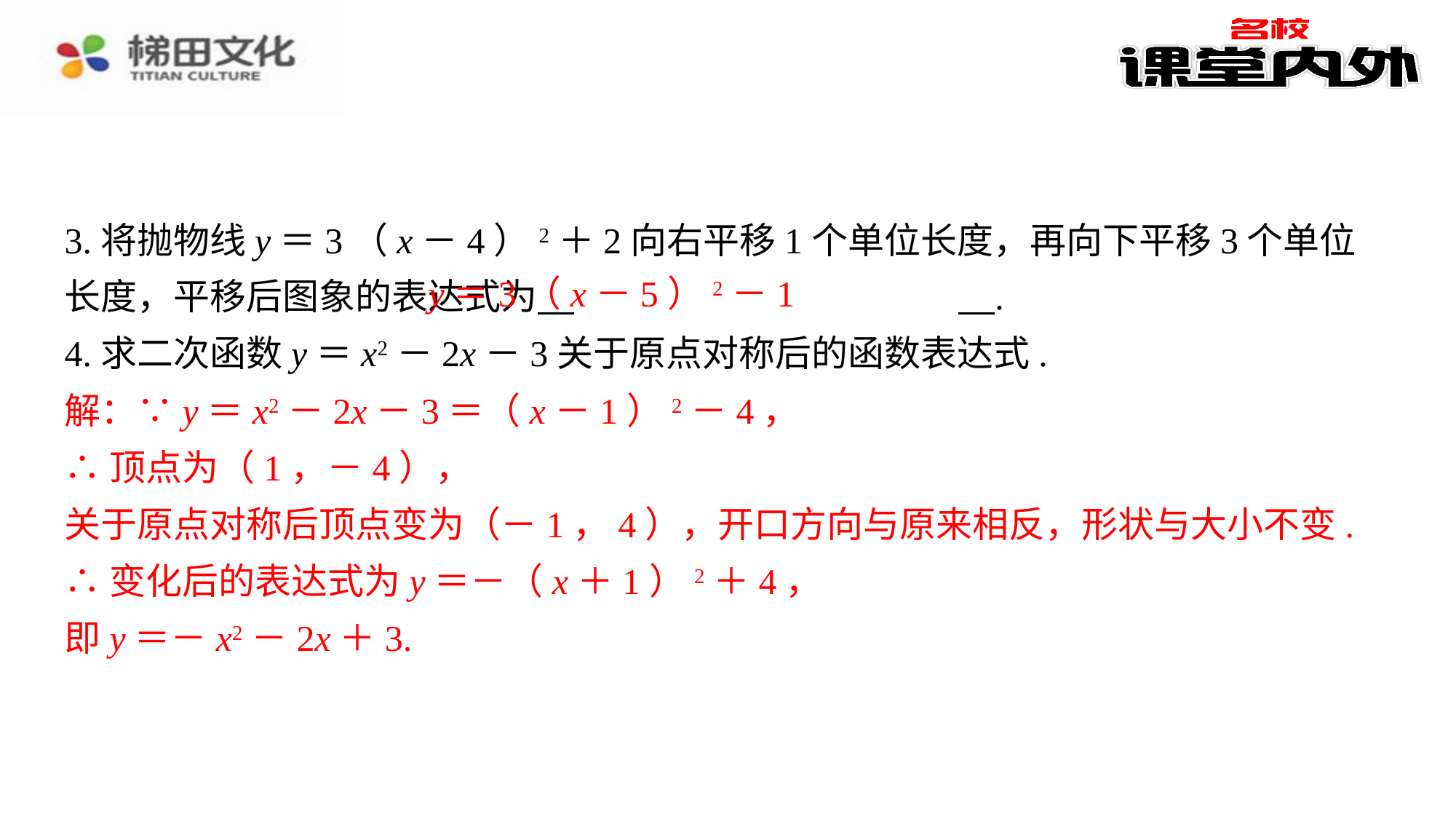

3.将抛物线y＝3（x－4）2＋2向右平移1个单位长度，再向下平移3个单位长度，平移后图象的表达式为 　y＝3（x－5）2－1　⁠.
4.求二次函数y＝x2－2x－3关于原点对称后的函数表达式.
解：∵y＝x2－2x－3＝（x－1）2－4，⁠
∴顶点为（1，－4），⁠
关于原点对称后顶点变为（－1，4），开口方向与原来相反，形状与大小不变.⁠
∴变化后的表达式为y＝－（x＋1）2＋4，⁠
即y＝－x2－2x＋3.⁠
y＝3（x－5）2－1
解：∵y＝x2－2x－3＝（x－1）2－4，
∴顶点为（1，－4），
关于原点对称后顶点变为（－1，4），开口方向与原来相反，形状与大小不变.
∴变化后的表达式为y＝－（x＋1）2＋4，
即y＝－x2－2x＋3.